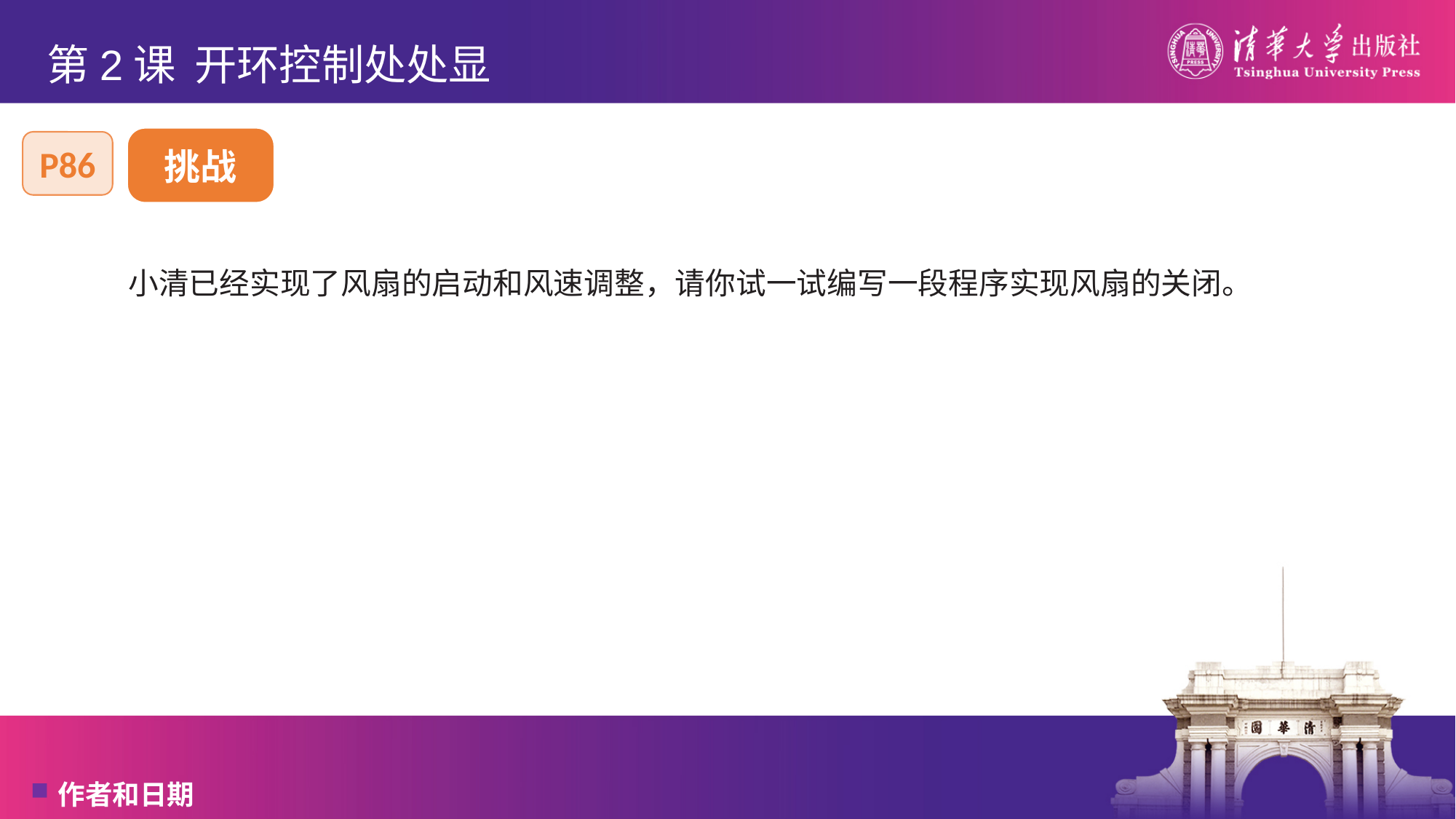

# 第2课  开环控制处处显
挑战
P86
小清已经实现了风扇的启动和风速调整，请你试一试编写一段程序实现风扇的关闭。
作者和日期